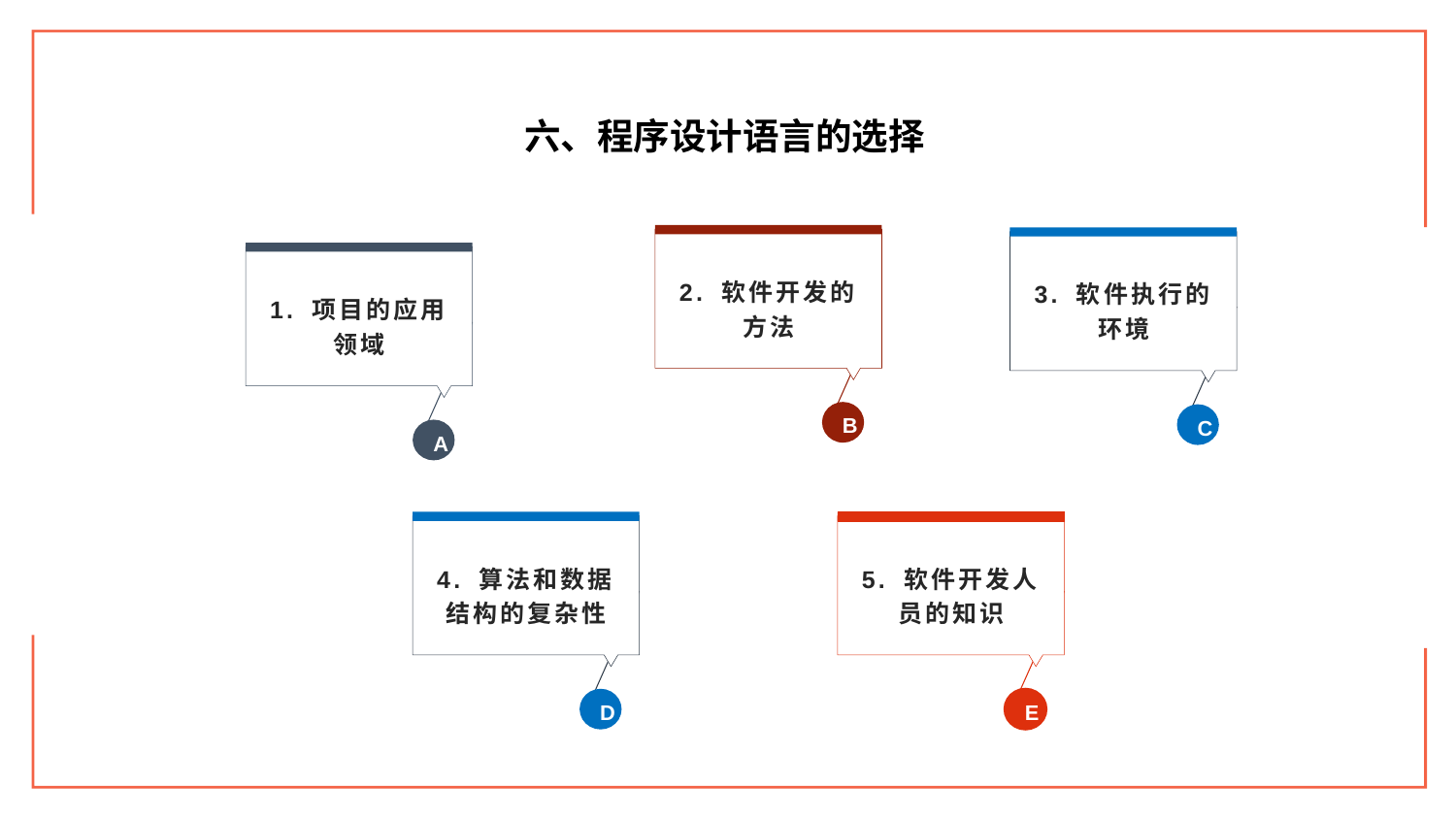

六、程序设计语言的选择

2. 软件开发的方法
B

3. 软件执行的环境
C

1. 项目的应用领域
A

4. 算法和数据结构的复杂性
D

5. 软件开发人员的知识
E